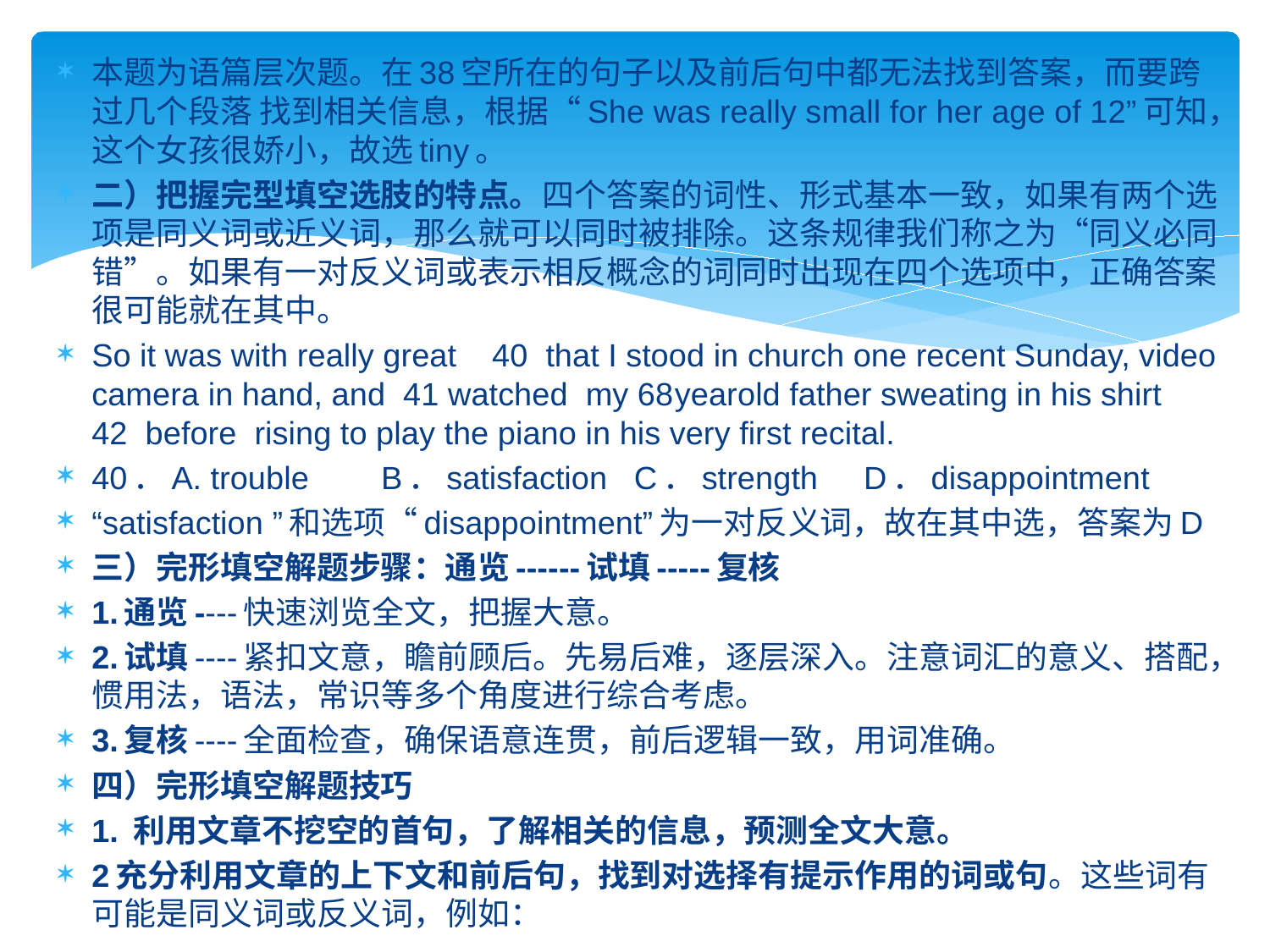

本题为语篇层次题。在38空所在的句子以及前后句中都无法找到答案，而要跨过几个段落 找到相关信息，根据“She was really small for her age of 12”可知，这个女孩很娇小，故选tiny。
二）把握完型填空选肢的特点。四个答案的词性、形式基本一致，如果有两个选项是同义词或近义词，那么就可以同时被排除。这条规律我们称之为“同义必同错”。如果有一对反义词或表示相反概念的词同时出现在四个选项中，正确答案很可能就在其中。
So it was with really great    40  that I stood in church one recent Sunday, video camera in hand, and  41 watched  my 68­year­old father sweating in his shirt   42  before  rising to play the piano in his very first recital.
40．A. trouble  	B．satisfaction   C．strength  	D．disappointment
“satisfaction ”和选项“disappointment”为一对反义词，故在其中选，答案为D
三）完形填空解题步骤：通览------试填-----复核
1.通览----快速浏览全文，把握大意。
2.试填----紧扣文意，瞻前顾后。先易后难，逐层深入。注意词汇的意义、搭配，惯用法，语法，常识等多个角度进行综合考虑。
3.复核----全面检查，确保语意连贯，前后逻辑一致，用词准确。
四）完形填空解题技巧
1. 利用文章不挖空的首句，了解相关的信息，预测全文大意。
2充分利用文章的上下文和前后句，找到对选择有提示作用的词或句。这些词有可能是同义词或反义词，例如：